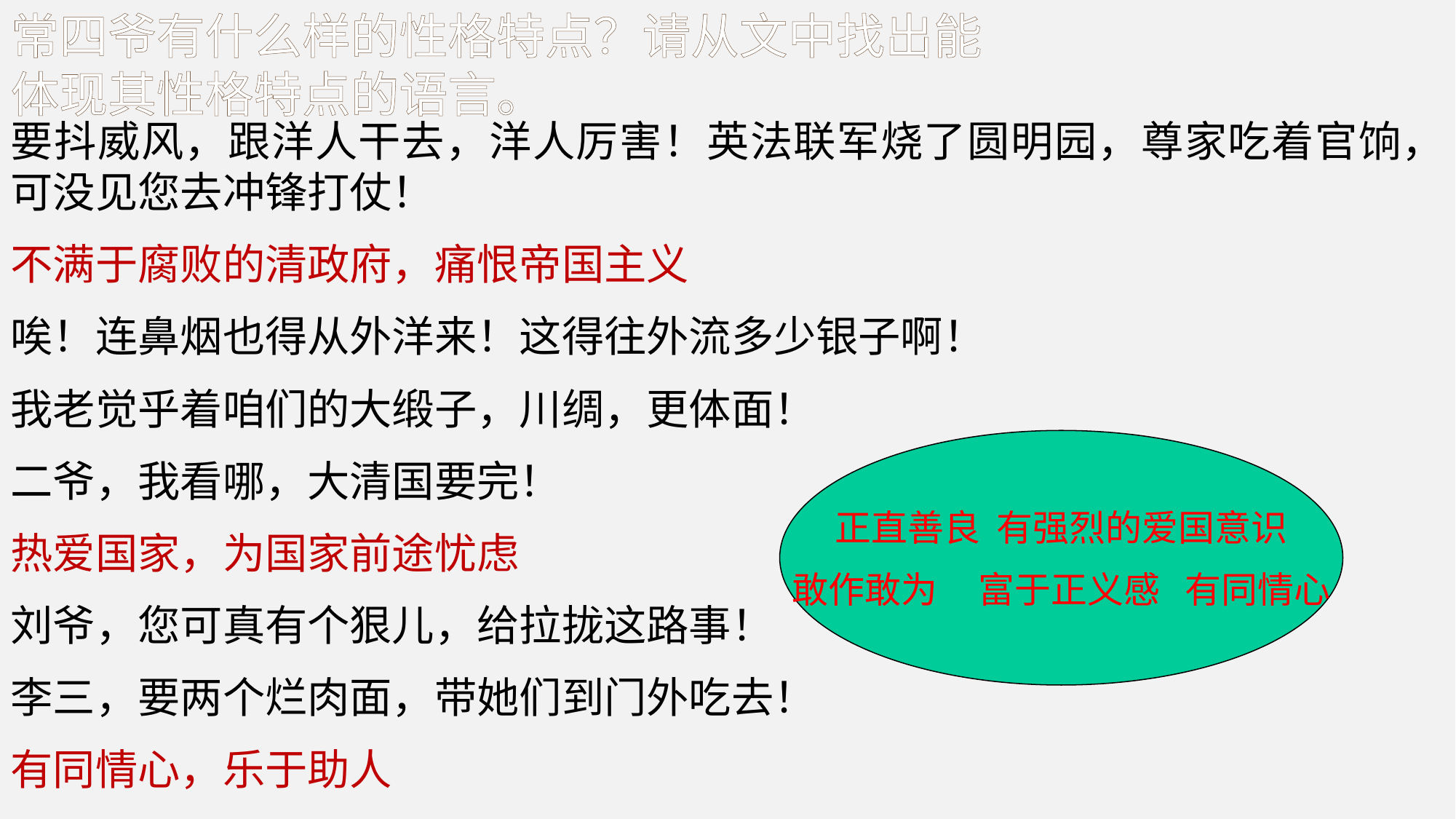

常四爷有什么样的性格特点？请从文中找出能体现其性格特点的语言。
要抖威风，跟洋人干去，洋人厉害！英法联军烧了圆明园，尊家吃着官饷，可没见您去冲锋打仗！
不满于腐败的清政府，痛恨帝国主义
唉！连鼻烟也得从外洋来！这得往外流多少银子啊！
我老觉乎着咱们的大缎子，川绸，更体面！
二爷，我看哪，大清国要完！
热爱国家，为国家前途忧虑
刘爷，您可真有个狠儿，给拉拢这路事！
李三，要两个烂肉面，带她们到门外吃去！
有同情心，乐于助人
正直善良  有强烈的爱国意识
敢作敢为     富于正义感   有同情心